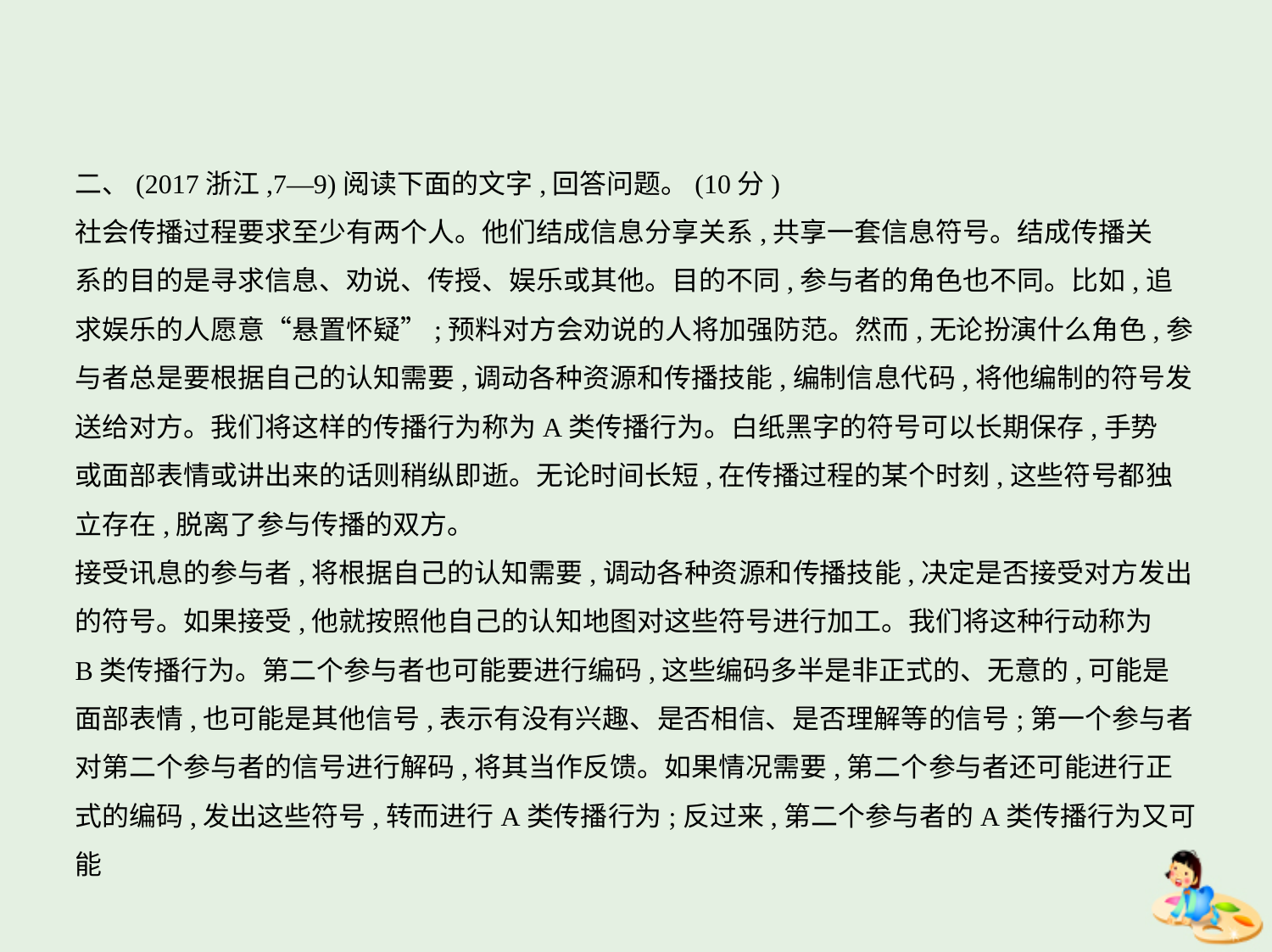

二、(2017浙江,7—9)阅读下面的文字,回答问题。(10分)
社会传播过程要求至少有两个人。他们结成信息分享关系,共享一套信息符号。结成传播关
系的目的是寻求信息、劝说、传授、娱乐或其他。目的不同,参与者的角色也不同。比如,追
求娱乐的人愿意“悬置怀疑”;预料对方会劝说的人将加强防范。然而,无论扮演什么角色,参
与者总是要根据自己的认知需要,调动各种资源和传播技能,编制信息代码,将他编制的符号发
送给对方。我们将这样的传播行为称为A类传播行为。白纸黑字的符号可以长期保存,手势
或面部表情或讲出来的话则稍纵即逝。无论时间长短,在传播过程的某个时刻,这些符号都独
立存在,脱离了参与传播的双方。
接受讯息的参与者,将根据自己的认知需要,调动各种资源和传播技能,决定是否接受对方发出
的符号。如果接受,他就按照他自己的认知地图对这些符号进行加工。我们将这种行动称为
B类传播行为。第二个参与者也可能要进行编码,这些编码多半是非正式的、无意的,可能是
面部表情,也可能是其他信号,表示有没有兴趣、是否相信、是否理解等的信号;第一个参与者
对第二个参与者的信号进行解码,将其当作反馈。如果情况需要,第二个参与者还可能进行正
式的编码,发出这些符号,转而进行A类传播行为;反过来,第二个参与者的A类传播行为又可能